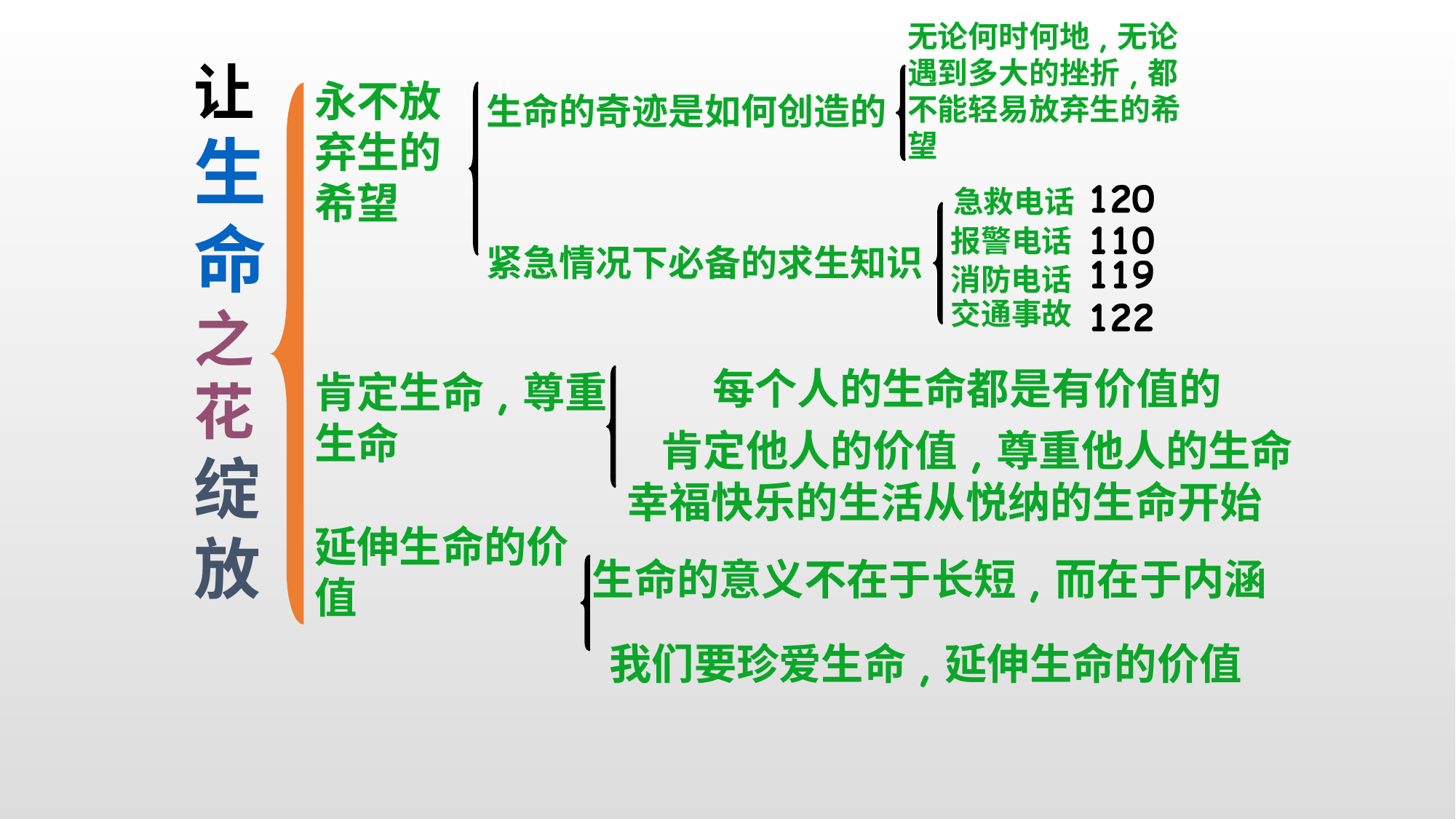

无论何时何地,无论遇到多大的挫折,都不能轻易放弃生的希望
让生命之花绽放

永不放弃生的希望
生命的奇迹是如何创造的

120
急救电话

110
报警电话
紧急情况下必备的求生知识
119
消防电话
122
交通事故
每个人的生命都是有价值的
肯定生命,尊重生命

肯定他人的价值,尊重他人的生命
幸福快乐的生活从悦纳的生命开始
延伸生命的价值
生命的意义不在于长短,而在于内涵

我们要珍爱生命,延伸生命的价值